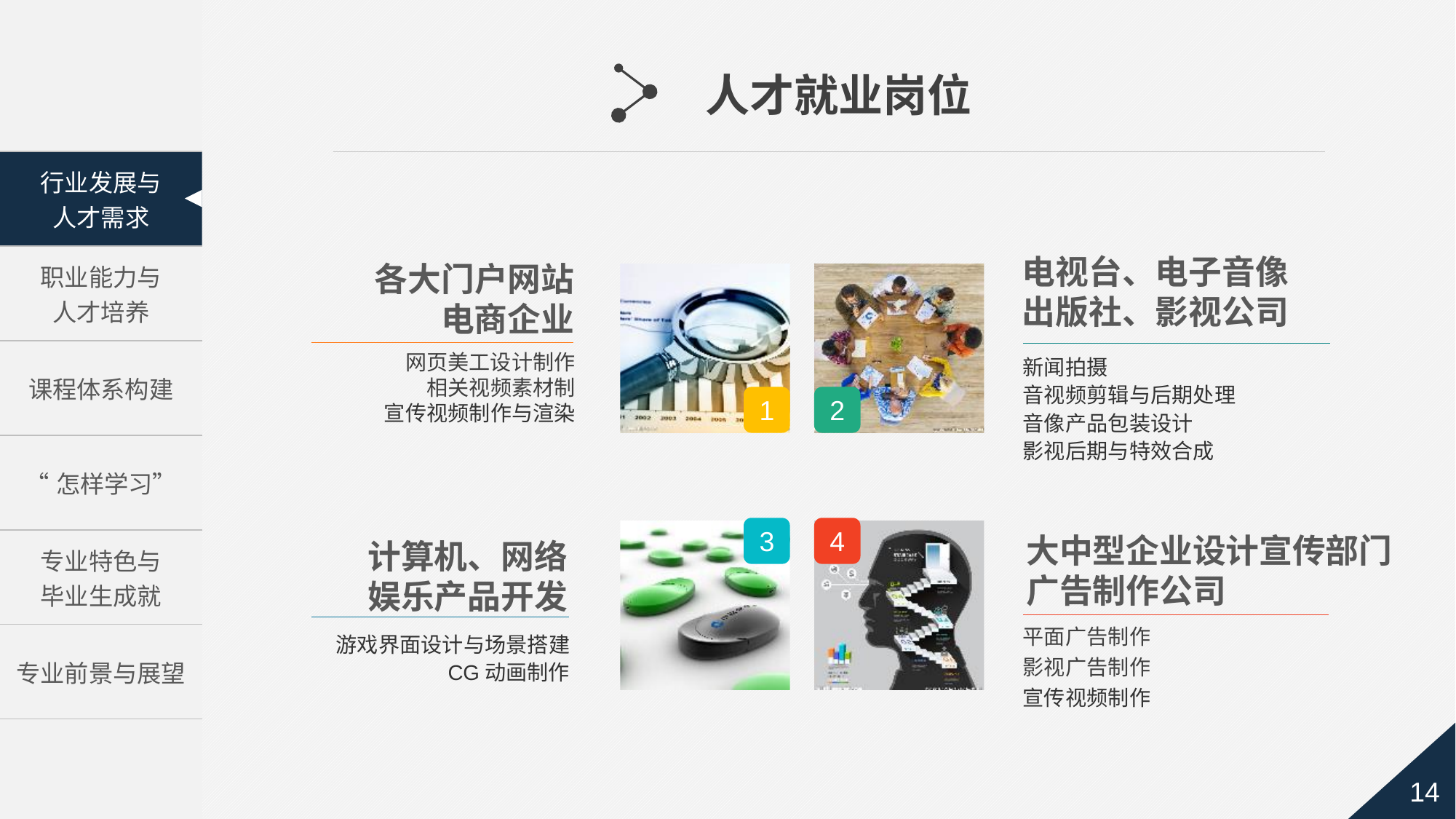

人才就业岗位
电视台、电子音像
出版社、影视公司
各大门户网站
电商企业

网页美工设计制作
相关视频素材制
宣传视频制作与渲染
新闻拍摄
音视频剪辑与后期处理
音像产品包装设计
影视后期与特效合成
1
2
3
4

大中型企业设计宣传部门
广告制作公司
计算机、网络
娱乐产品开发
平面广告制作
影视广告制作
宣传视频制作

游戏界面设计与场景搭建
CG动画制作